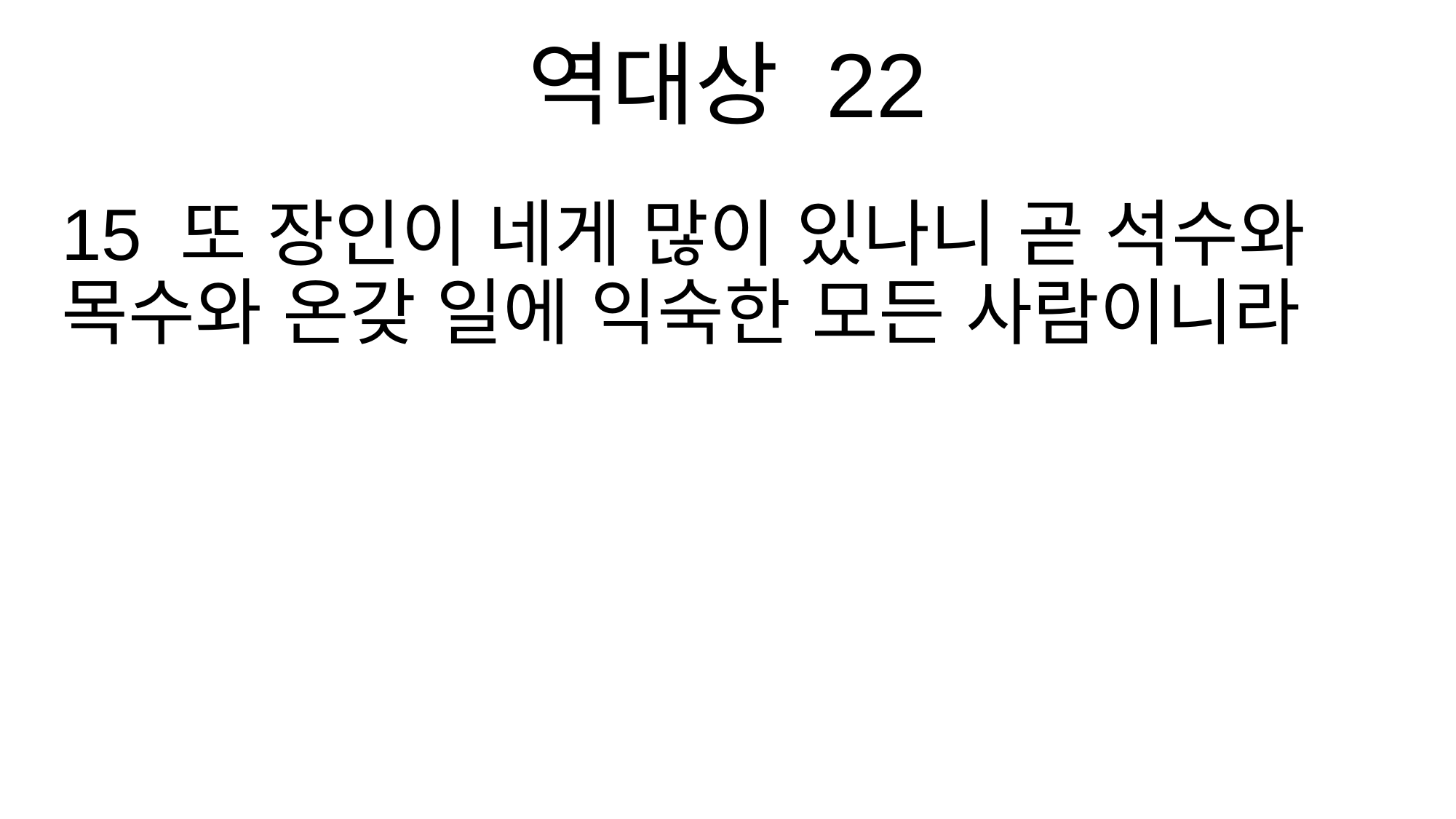

역대상 22
15 또 장인이 네게 많이 있나니 곧 석수와 목수와 온갖 일에 익숙한 모든 사람이니라